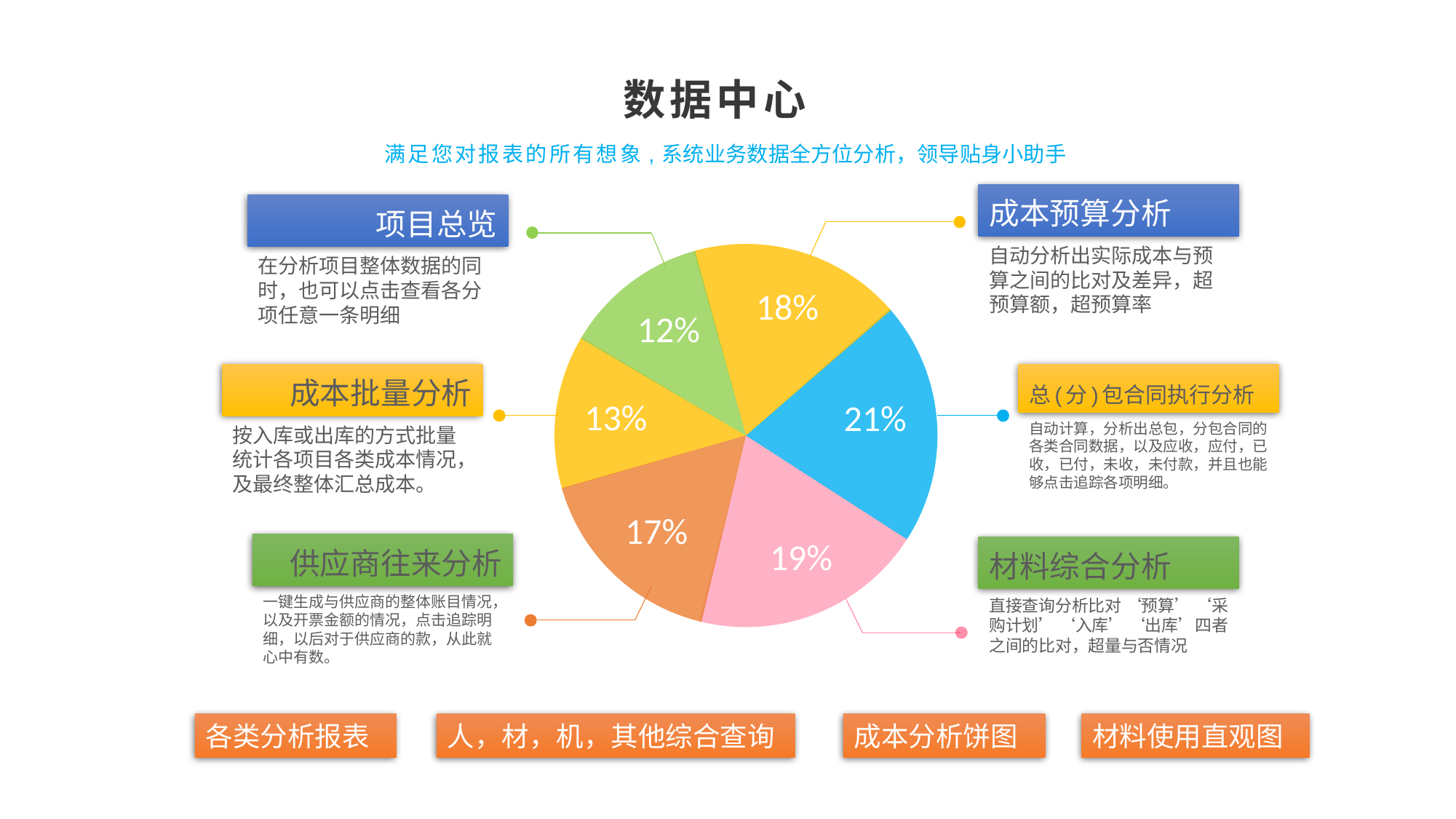

数据中心
满足您对报表的所有想象,系统业务数据全方位分析，领导贴身小助手

成本预算分析
项目总览

自动分析出实际成本与预算之间的比对及差异，超预算额，超预算率

在分析项目整体数据的同时，也可以点击查看各分项任意一条明细
18%
12%
总(分)包合同执行分析
成本批量分析
13%
21%

自动计算，分析出总包，分包合同的各类合同数据，以及应收，应付，已收，已付，未收，未付款，并且也能够点击追踪各项明细。
按入库或出库的方式批量统计各项目各类成本情况，及最终整体汇总成本。
17%
供应商往来分析
材料综合分析
19%
一键生成与供应商的整体账目情况，以及开票金额的情况，点击追踪明细，以后对于供应商的款，从此就心中有数。
直接查询分析比对 ‘预算’ ‘采购计划’ ‘入库’ ‘出库’四者之间的比对，超量与否情况

各类分析报表
人，材，机，其他综合查询
成本分析饼图
材料使用直观图